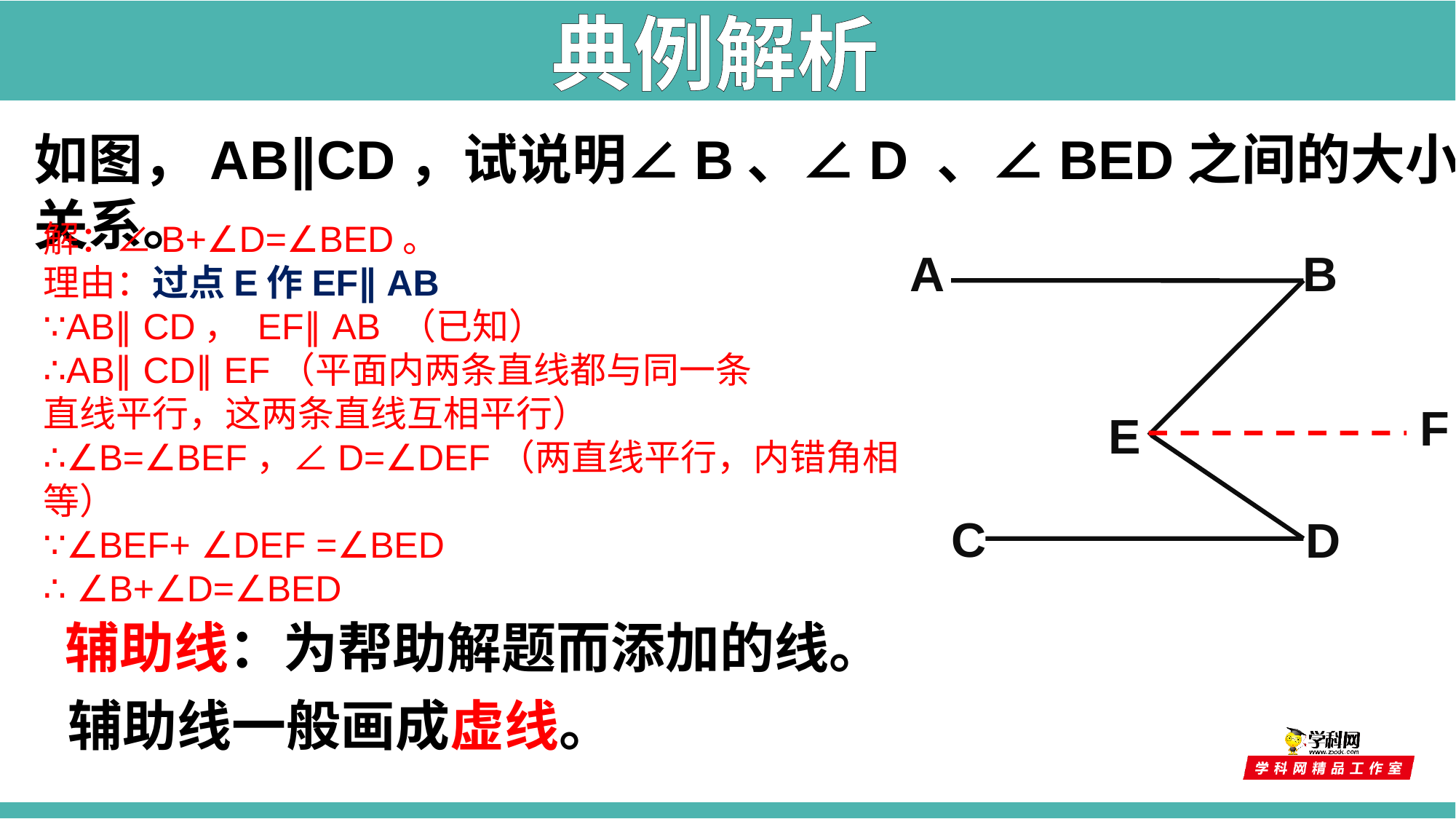

典例解析
如图，AB∥CD，试说明∠B、∠D 、∠BED之间的大小关系。
解：∠B+∠D=∠BED。
理由：过点E作EF∥ AB
∵AB∥ CD， EF∥ AB （已知）
∴AB∥ CD∥ EF（平面内两条直线都与同一条
直线平行，这两条直线互相平行）
∴∠B=∠BEF，∠D=∠DEF（两直线平行，内错角相等）
∵∠BEF+ ∠DEF =∠BED
∴ ∠B+∠D=∠BED
B
A

F

E

C
D

辅助线：为帮助解题而添加的线。
辅助线一般画成虚线。